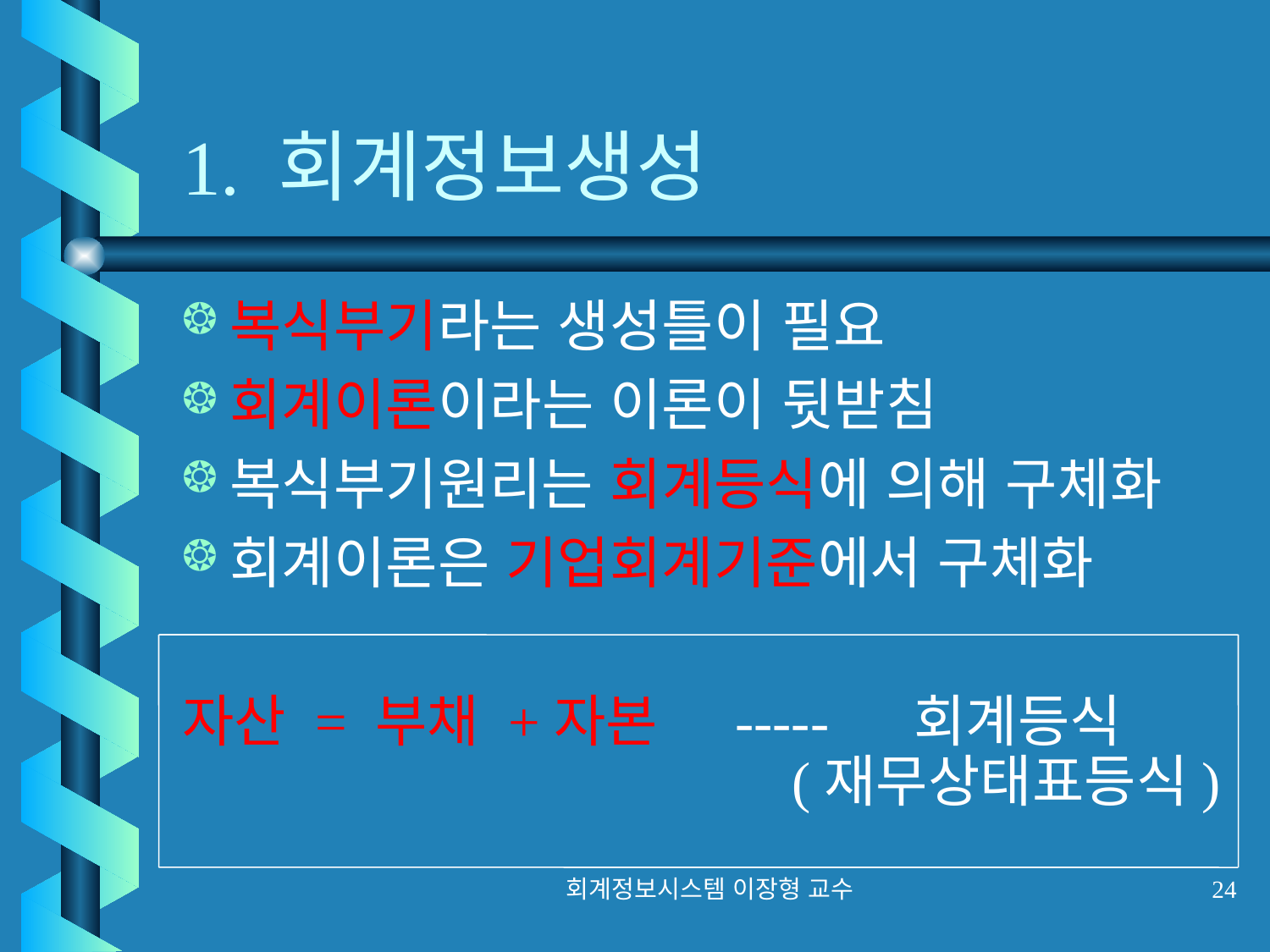

# 1. 회계정보생성
복식부기라는 생성틀이 필요
회계이론이라는 이론이 뒷받침
복식부기원리는 회계등식에 의해 구체화
회계이론은 기업회계기준에서 구체화

자산 = 부채 +자본    -----     회계등식
                                           (재무상태표등식)

회계정보시스템 이장형 교수
24